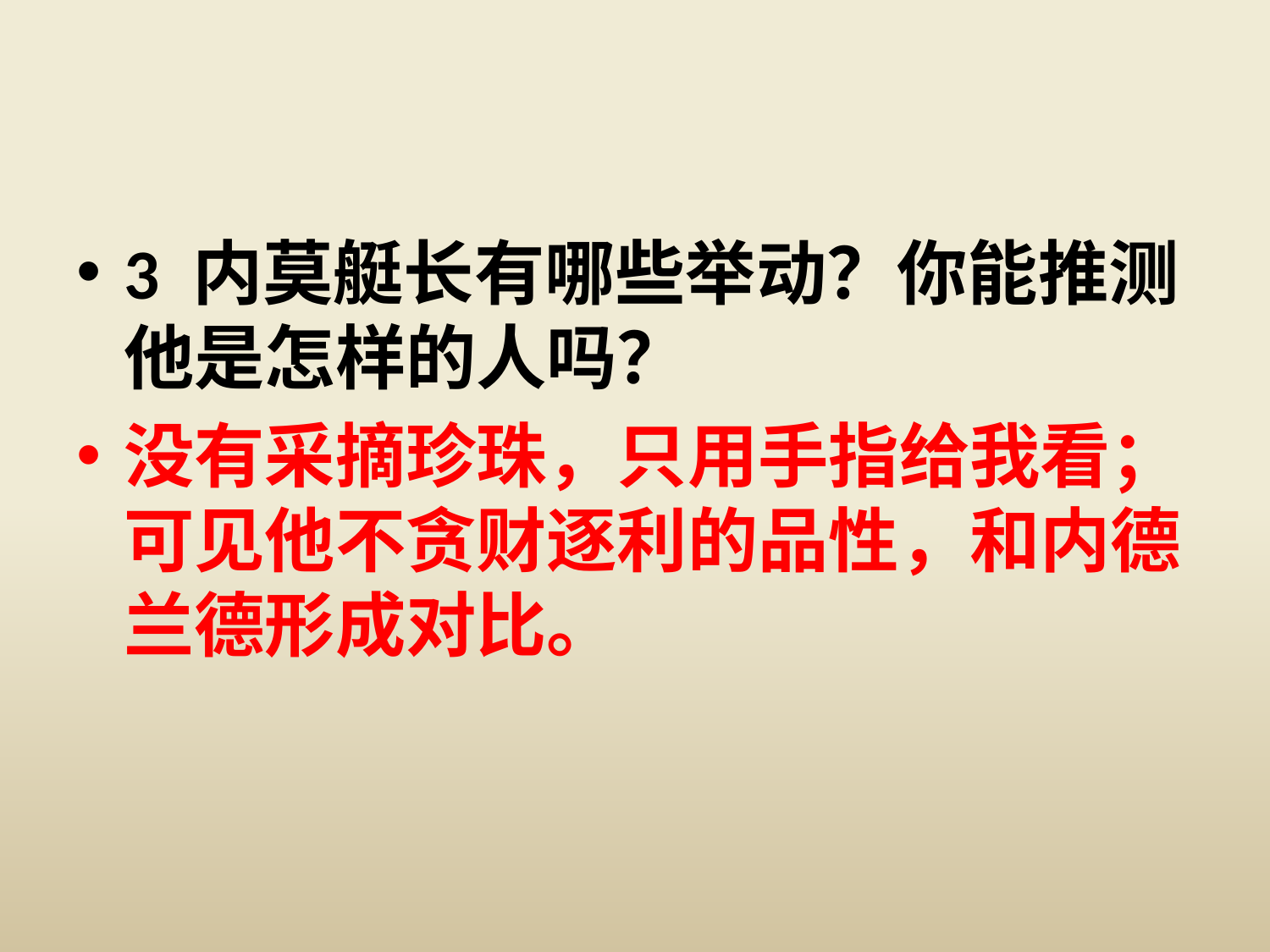

#
3 内莫艇长有哪些举动？你能推测他是怎样的人吗？
没有采摘珍珠，只用手指给我看；可见他不贪财逐利的品性，和内德兰德形成对比。